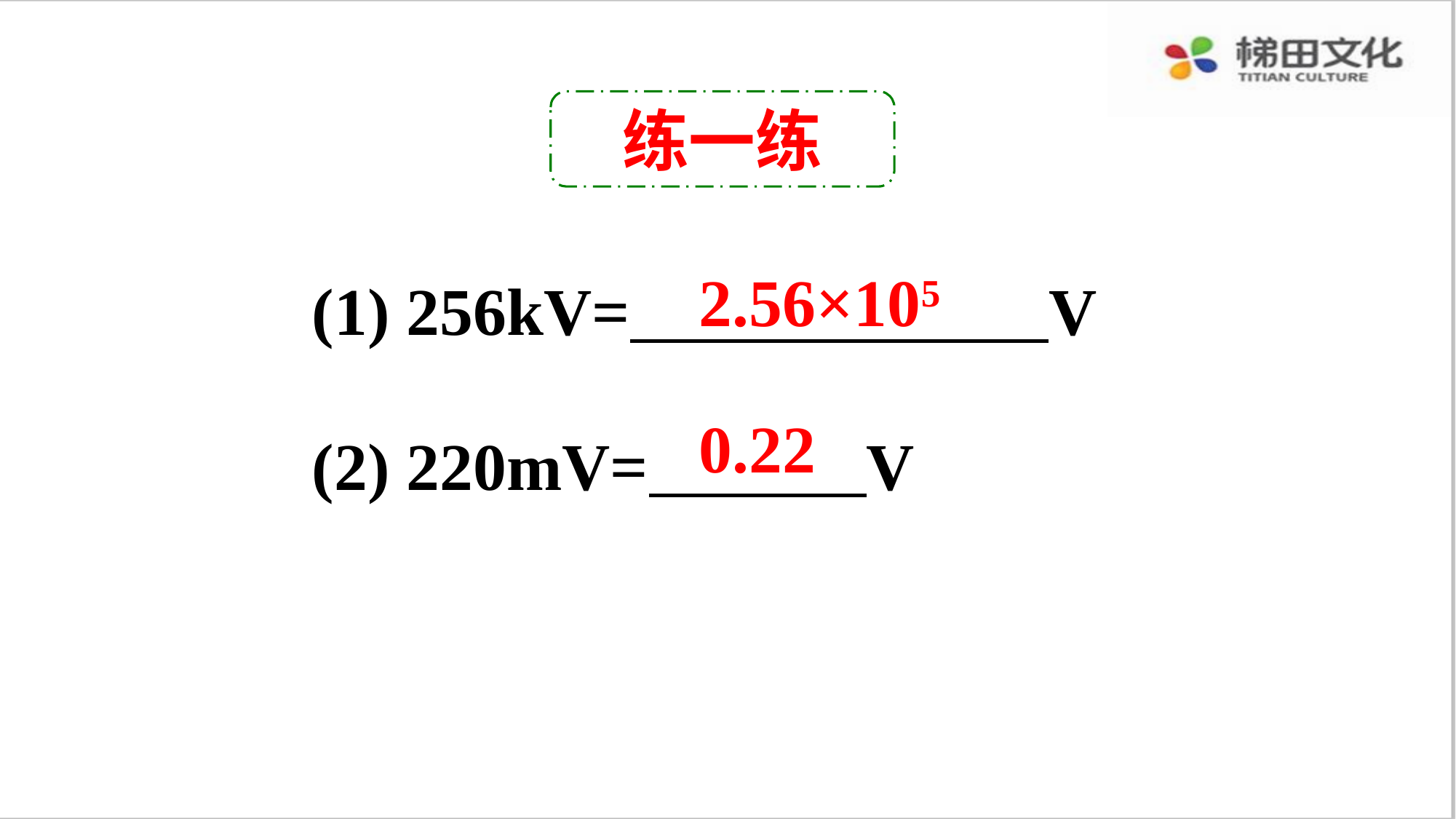

练一练
2.56×105
(1) 256kV=                         V
0.22
(2) 220mV=             V